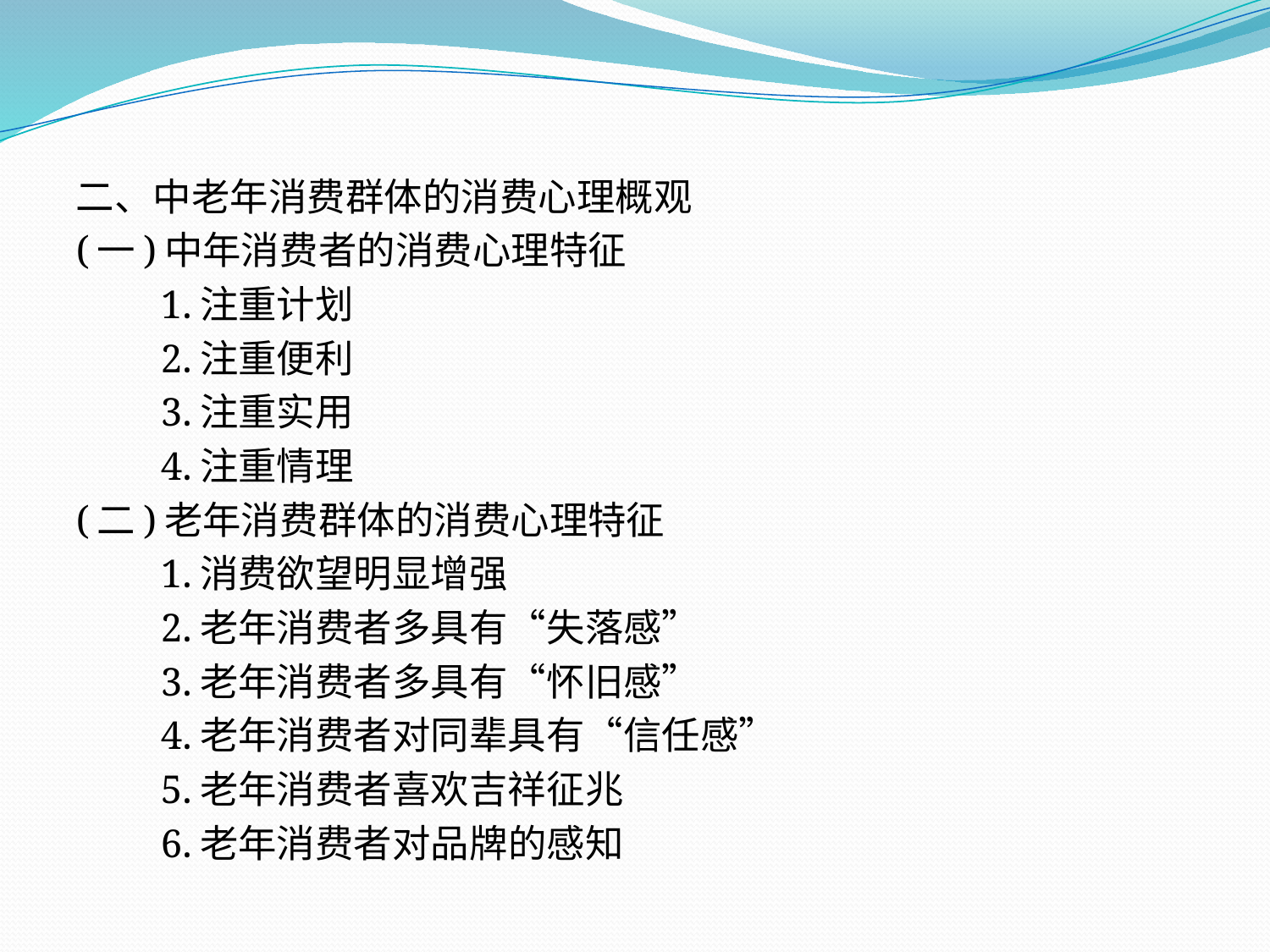

二、中老年消费群体的消费心理概观
(一)中年消费者的消费心理特征
　　1.注重计划
　　2.注重便利
　　3.注重实用
　　4.注重情理
(二)老年消费群体的消费心理特征
　　1.消费欲望明显增强
　　2.老年消费者多具有“失落感”
　　3.老年消费者多具有“怀旧感”
　　4.老年消费者对同辈具有“信任感”
　　5.老年消费者喜欢吉祥征兆
　　6.老年消费者对品牌的感知